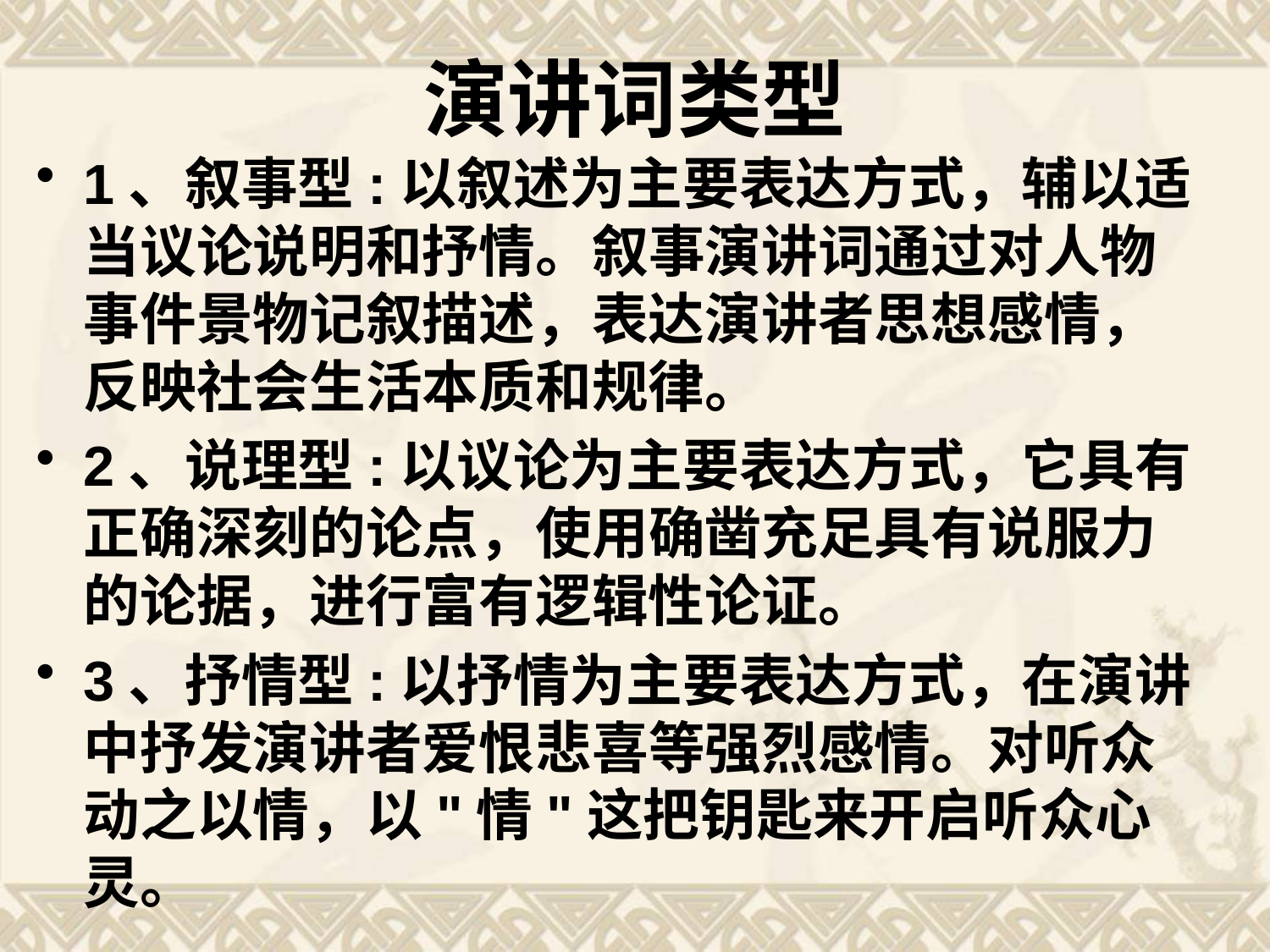

# 演讲词类型
1、叙事型:以叙述为主要表达方式，辅以适当议论说明和抒情。叙事演讲词通过对人物事件景物记叙描述，表达演讲者思想感情，反映社会生活本质和规律。
2、说理型:以议论为主要表达方式，它具有正确深刻的论点，使用确凿充足具有说服力的论据，进行富有逻辑性论证。
3、抒情型:以抒情为主要表达方式，在演讲中抒发演讲者爱恨悲喜等强烈感情。对听众动之以情，以"情"这把钥匙来开启听众心灵。